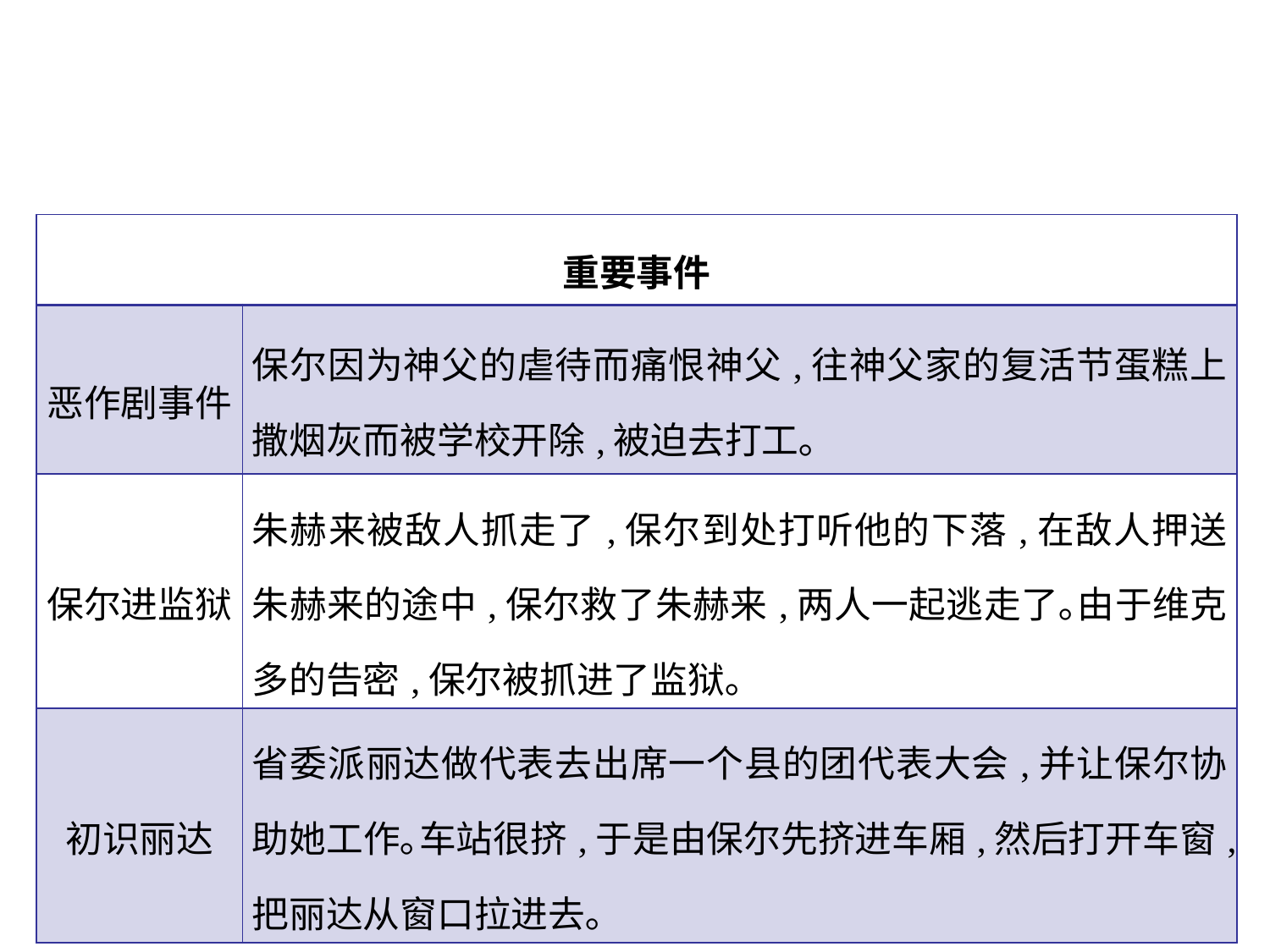

| 重要事件 |  |
| --- | --- |
| 恶作剧事件 | 保尔因为神父的虐待而痛恨神父,往神父家的复活节蛋糕上撒烟灰而被学校开除,被迫去打工｡ |
| 保尔进监狱 | 朱赫来被敌人抓走了,保尔到处打听他的下落,在敌人押送朱赫来的途中,保尔救了朱赫来,两人一起逃走了｡由于维克多的告密,保尔被抓进了监狱｡ |
| 初识丽达 | 省委派丽达做代表去出席一个县的团代表大会,并让保尔协助她工作｡车站很挤,于是由保尔先挤进车厢,然后打开车窗,把丽达从窗口拉进去｡ |